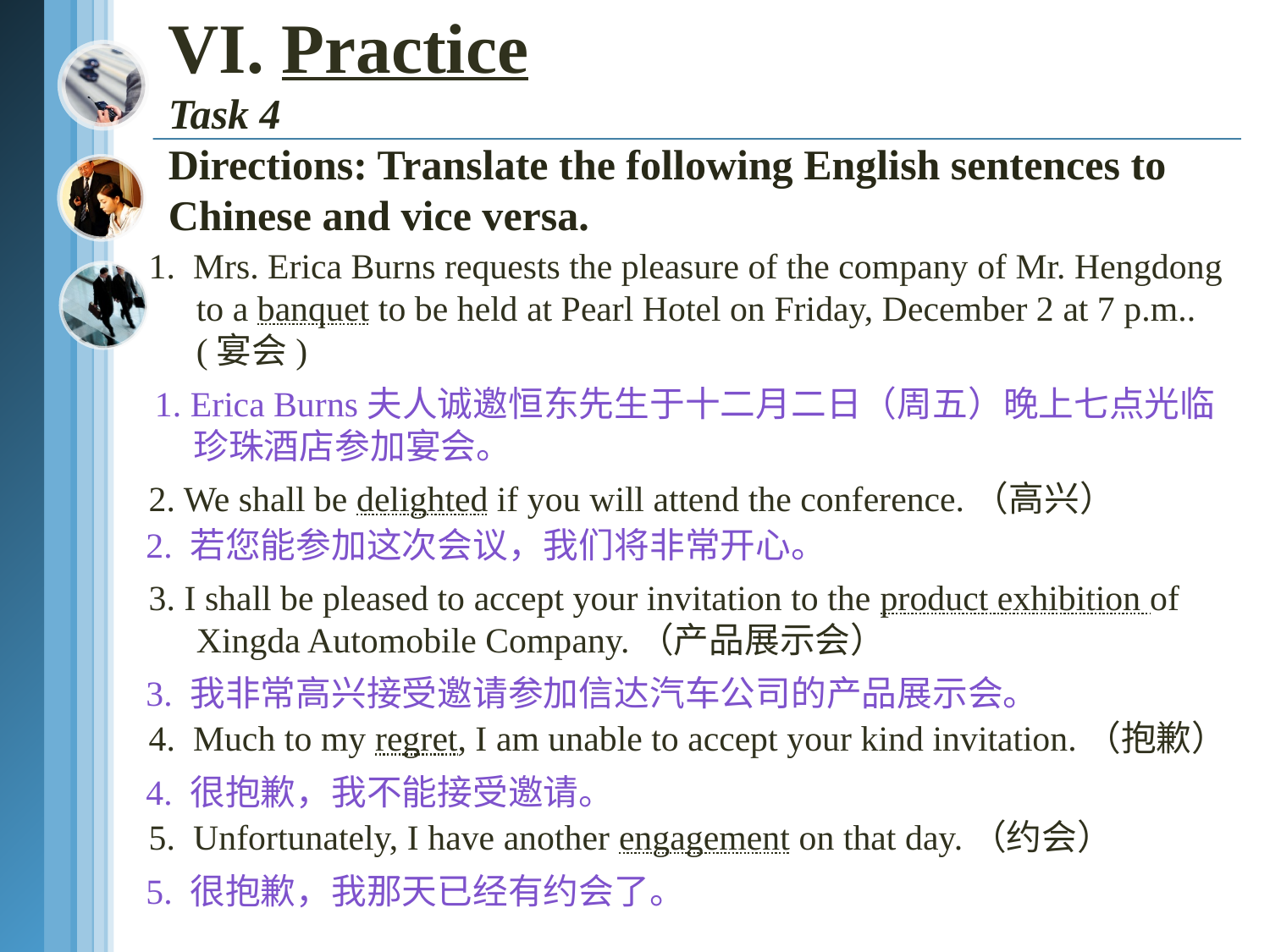

VI. Practice
Task 4
Directions: Translate the following English sentences to Chinese and vice versa.
1.  Mrs. Erica Burns requests the pleasure of the company of Mr. Hengdong to a banquet to be held at Pearl Hotel on Friday, December 2 at 7 p.m..   (宴会)

2. We shall be delighted if you will attend the conference.（高兴）

3. I shall be pleased to accept your invitation to the product exhibition of Xingda Automobile Company.（产品展示会）

4.  Much to my regret, I am unable to accept your kind invitation.（抱歉）

5.  Unfortunately, I have another engagement on that day.（约会）

 1. Erica Burns夫人诚邀恒东先生于十二月二日（周五）晚上七点光临珍珠酒店参加宴会。

2. 若您能参加这次会议，我们将非常开心。

3. 我非常高兴接受邀请参加信达汽车公司的产品展示会。

4. 很抱歉，我不能接受邀请。

5. 很抱歉，我那天已经有约会了。